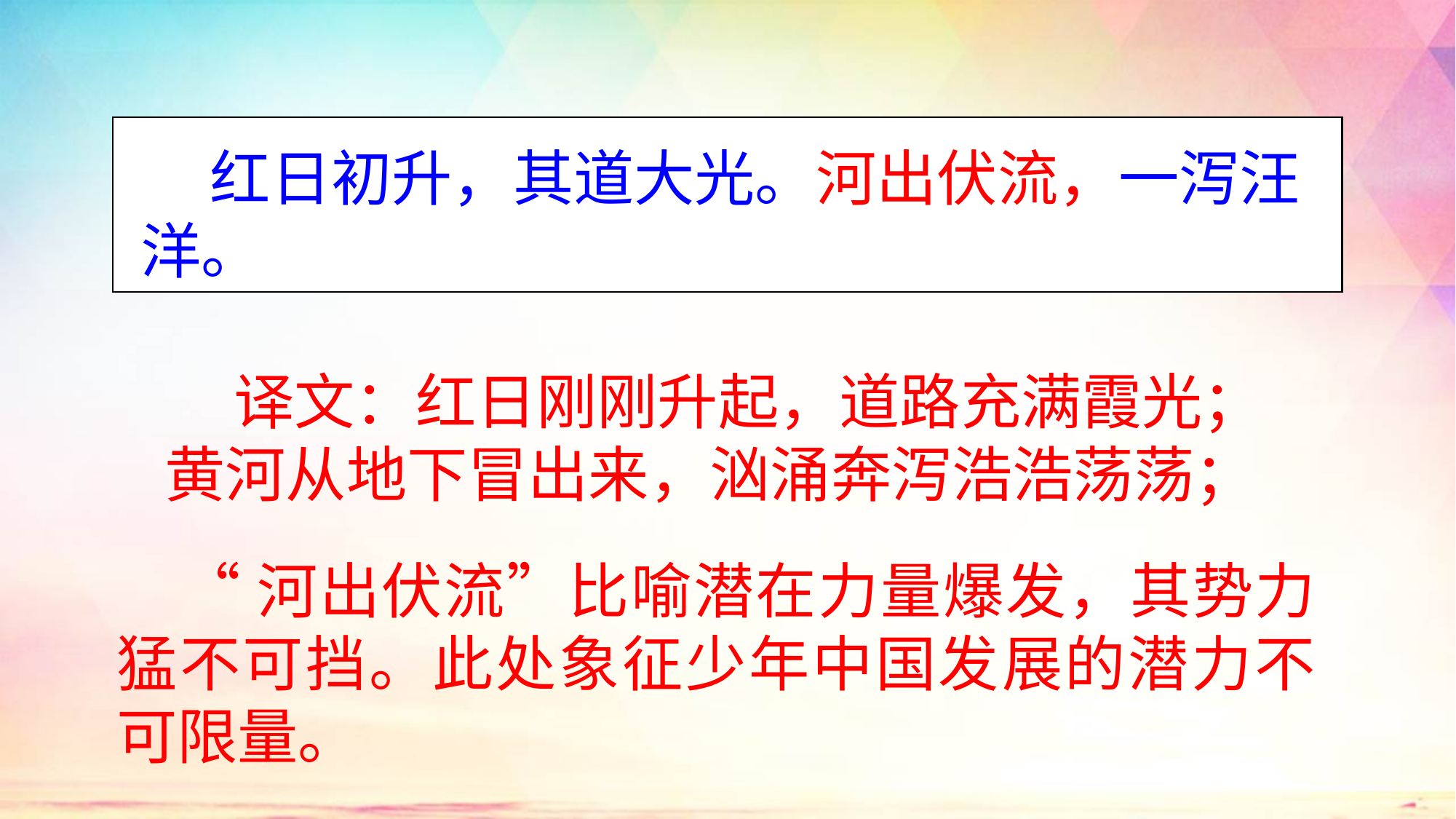

红日初升，其道大光。河出伏流，一泻汪洋。
    译文：红日刚刚升起，道路充满霞光；黄河从地下冒出来，汹涌奔泻浩浩荡荡；
    “河出伏流”比喻潜在力量爆发，其势力猛不可挡。此处象征少年中国发展的潜力不可限量。